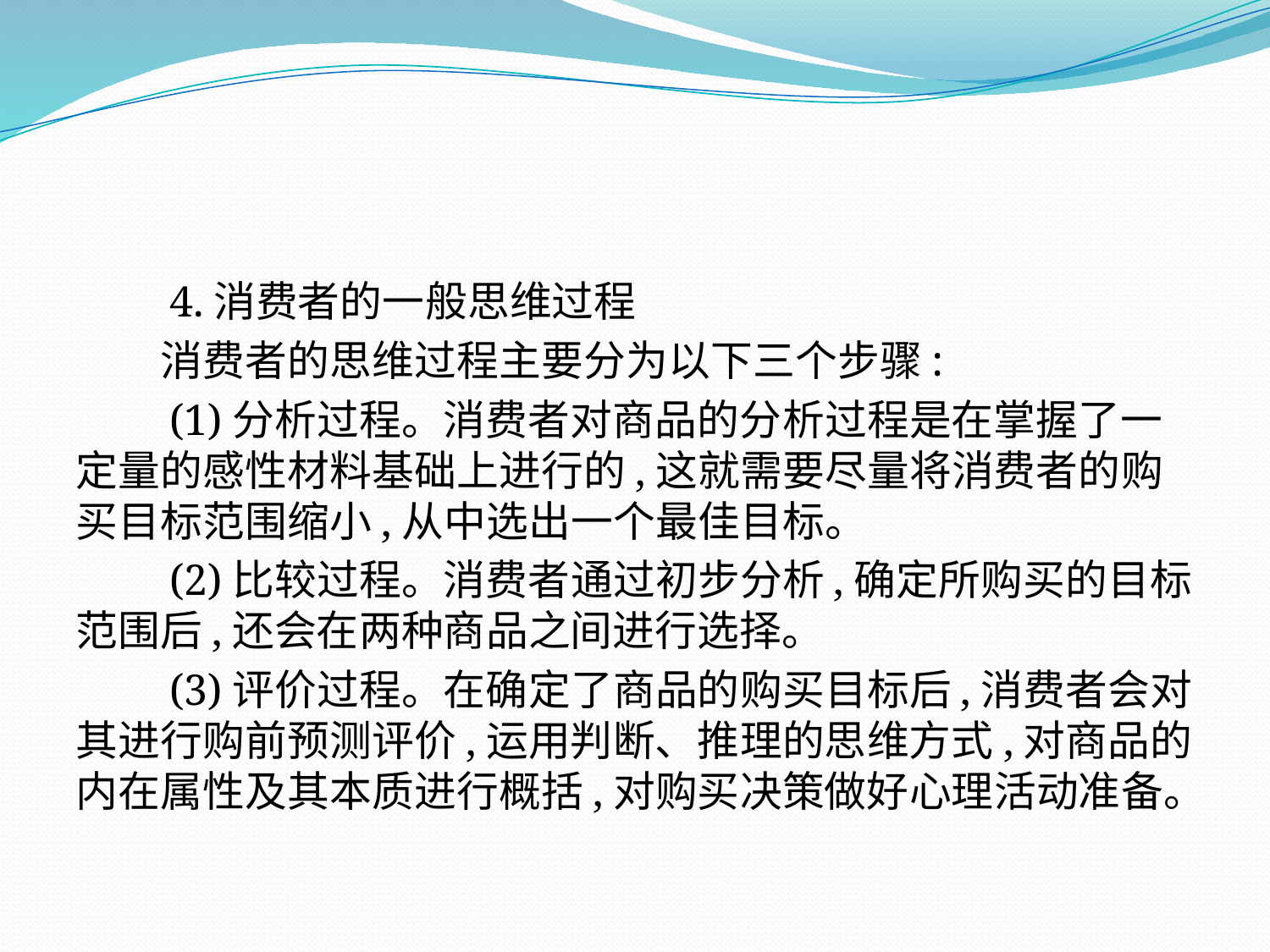

4.消费者的一般思维过程
　　消费者的思维过程主要分为以下三个步骤:
　　(1)分析过程。消费者对商品的分析过程是在掌握了一定量的感性材料基础上进行的,这就需要尽量将消费者的购买目标范围缩小,从中选出一个最佳目标。
　　(2)比较过程。消费者通过初步分析,确定所购买的目标范围后,还会在两种商品之间进行选择。
　　(3)评价过程。在确定了商品的购买目标后,消费者会对其进行购前预测评价,运用判断、推理的思维方式,对商品的内在属性及其本质进行概括,对购买决策做好心理活动准备。